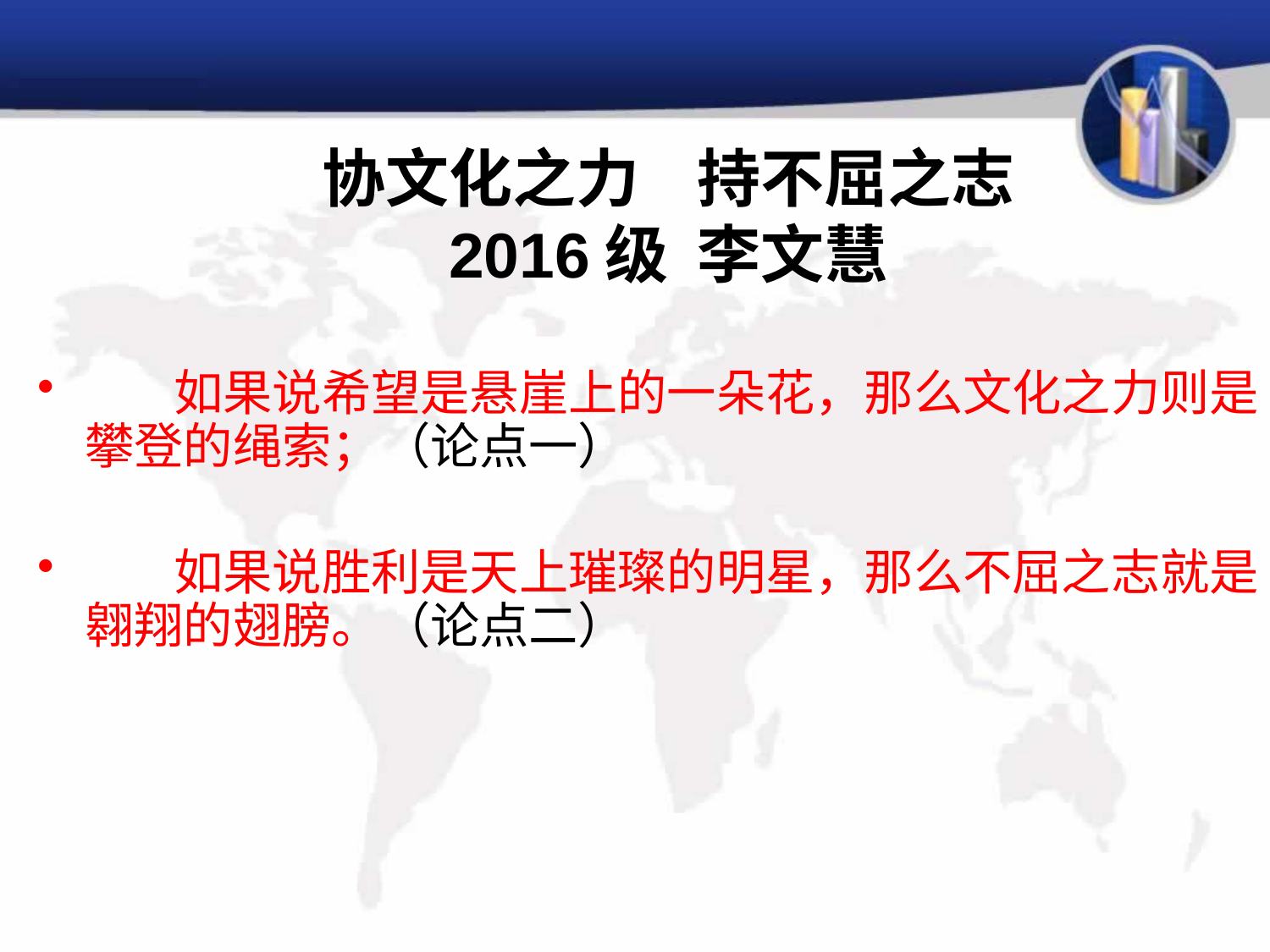

# 协文化之力    持不屈之志 2016级  李文慧

       如果说希望是悬崖上的一朵花，那么文化之力则是攀登的绳索；（论点一）

       如果说胜利是天上璀璨的明星，那么不屈之志就是翱翔的翅膀。（论点二）